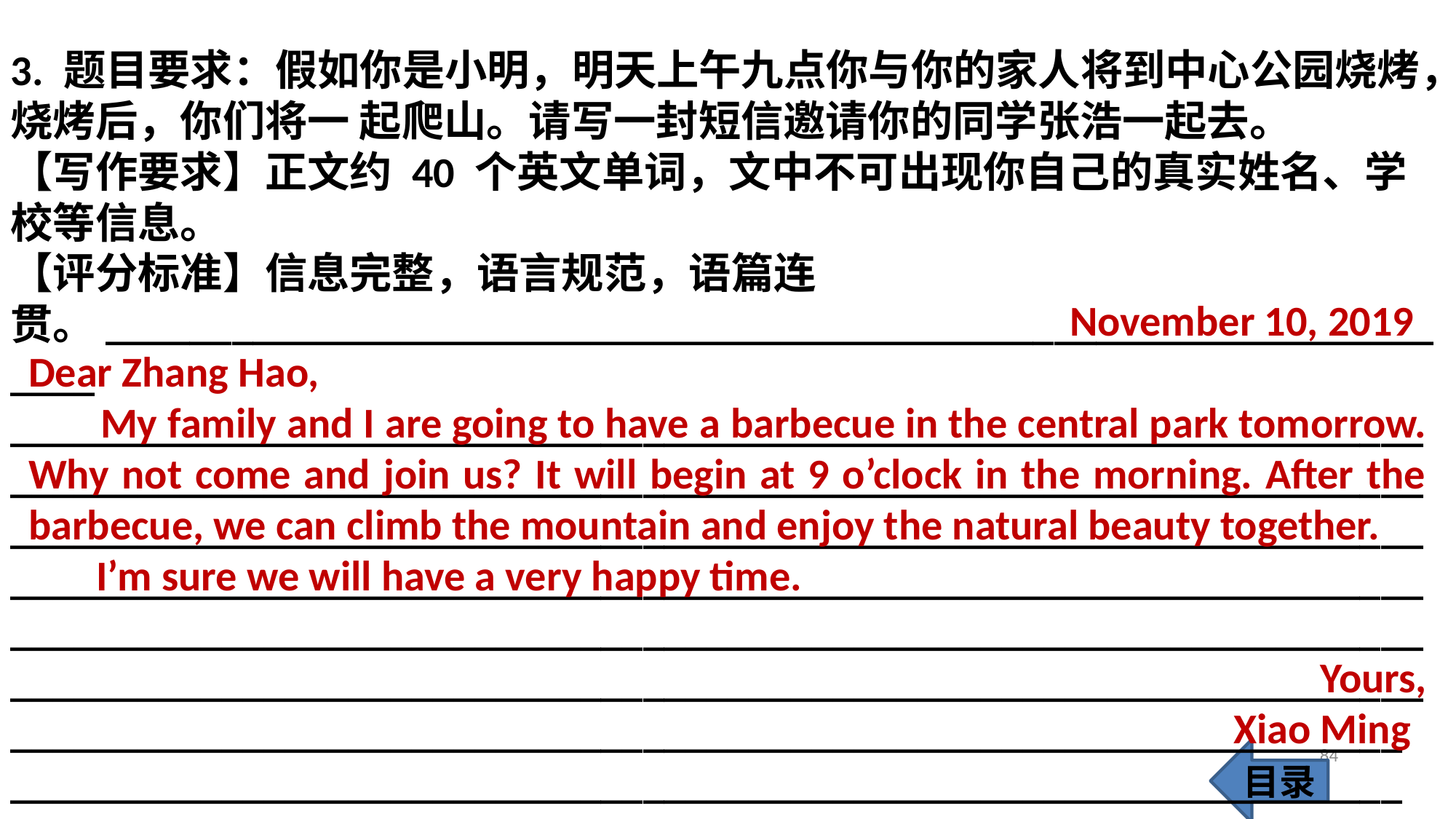

3. 题目要求：假如你是小明，明天上午九点你与你的家人将到中心公园烧烤，烧烤后，你们将一 起爬山。请写一封短信邀请你的同学张浩一起去。
【写作要求】正文约 40 个英文单词，文中不可出现你自己的真实姓名、学校等信息。
【评分标准】信息完整，语言规范，语篇连贯。___________________________________________________________________
___________________________________________________________________
___________________________________________________________________
___________________________________________________________________
___________________________________________________________________
___________________________________________________________________
___________________________________________________________________
__________________________________________________________________
__________________________________________________________________

                                                                                                            November 10, 2019
Dear Zhang Hao,
       My family and I are going to have a barbecue in the central park tomorrow. Why not come and join us? It will begin at 9 o’clock in the morning. After the barbecue, we can climb the mountain and enjoy the natural beauty together.
       I’m sure we will have a very happy time.
                                                                                                                                       Yours,
                                                                                                                             Xiao Ming
84
目录